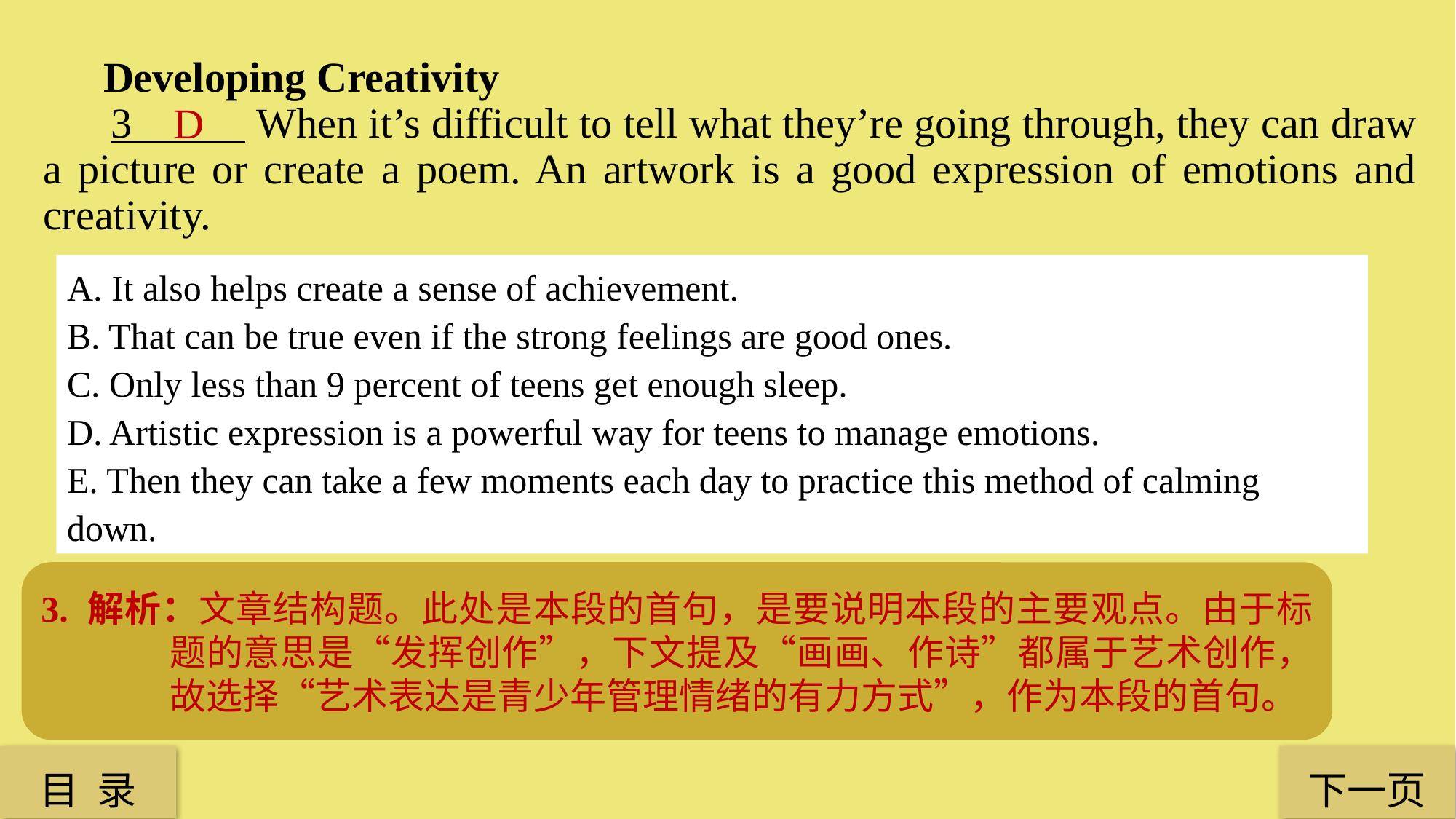

Developing Creativity
      3           When it’s difficult to tell what they’re going through, they can draw a picture or create a poem. An artwork is a good expression of emotions and creativity.
D
A. It also helps create a sense of achievement.
B. That can be true even if the strong feelings are good ones.
C. Only less than 9 percent of teens get enough sleep.
D. Artistic expression is a powerful way for teens to manage emotions.
E. Then they can take a few moments each day to practice this method of calming down.
3. 解析：文章结构题。此处是本段的首句，是要说明本段的主要观点。由于标题的意思是“发挥创作”，下文提及“画画、作诗”都属于艺术创作，故选择“艺术表达是青少年管理情绪的有力方式”，作为本段的首句。